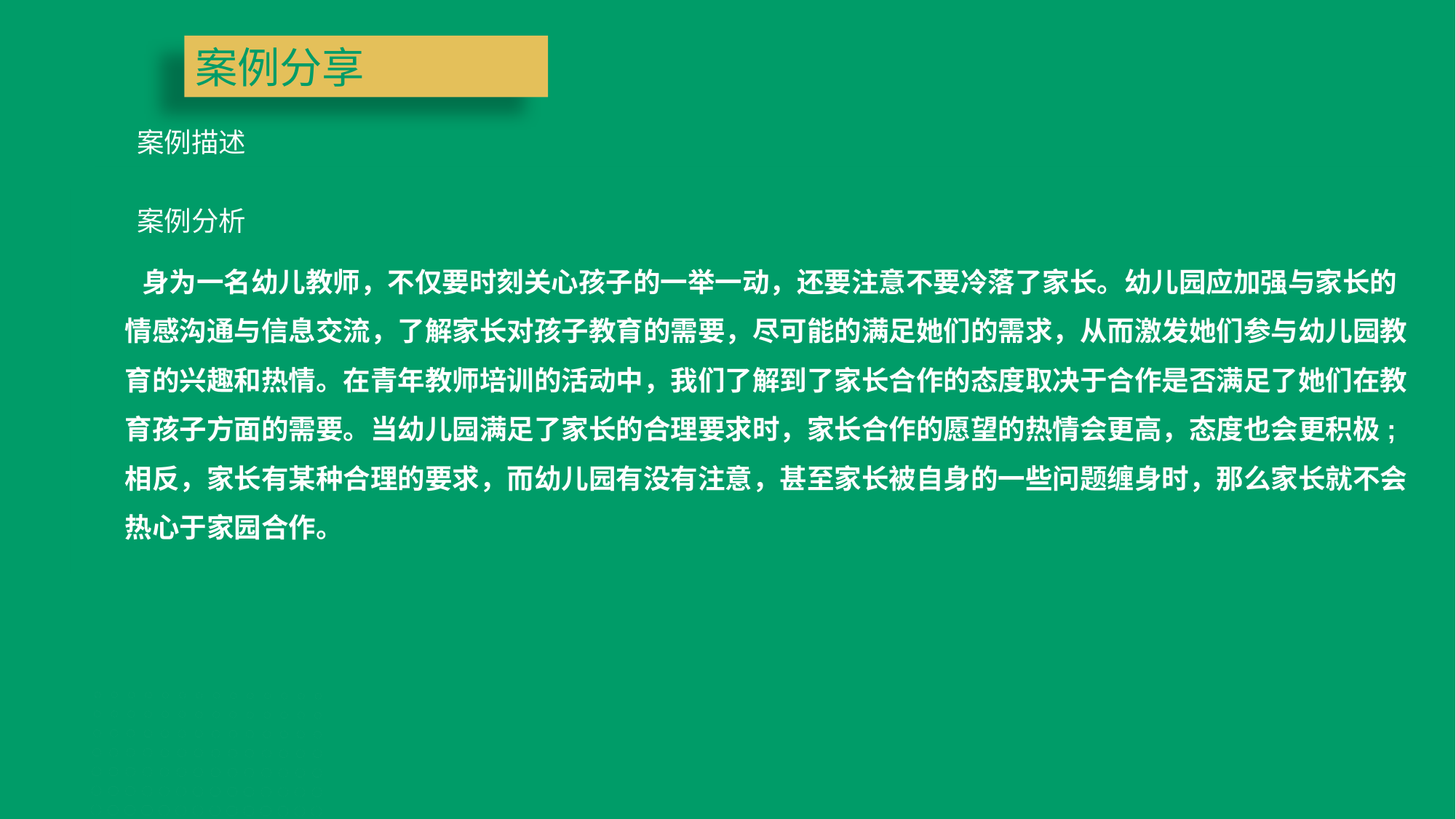

案例分享
案例描述

案例分析
  身为一名幼儿教师，不仅要时刻关心孩子的一举一动，还要注意不要冷落了家长。幼儿园应加强与家长的情感沟通与信息交流，了解家长对孩子教育的需要，尽可能的满足她们的需求，从而激发她们参与幼儿园教育的兴趣和热情。在青年教师培训的活动中，我们了解到了家长合作的态度取决于合作是否满足了她们在教育孩子方面的需要。当幼儿园满足了家长的合理要求时，家长合作的愿望的热情会更高，态度也会更积极;相反，家长有某种合理的要求，而幼儿园有没有注意，甚至家长被自身的一些问题缠身时，那么家长就不会热心于家园合作。